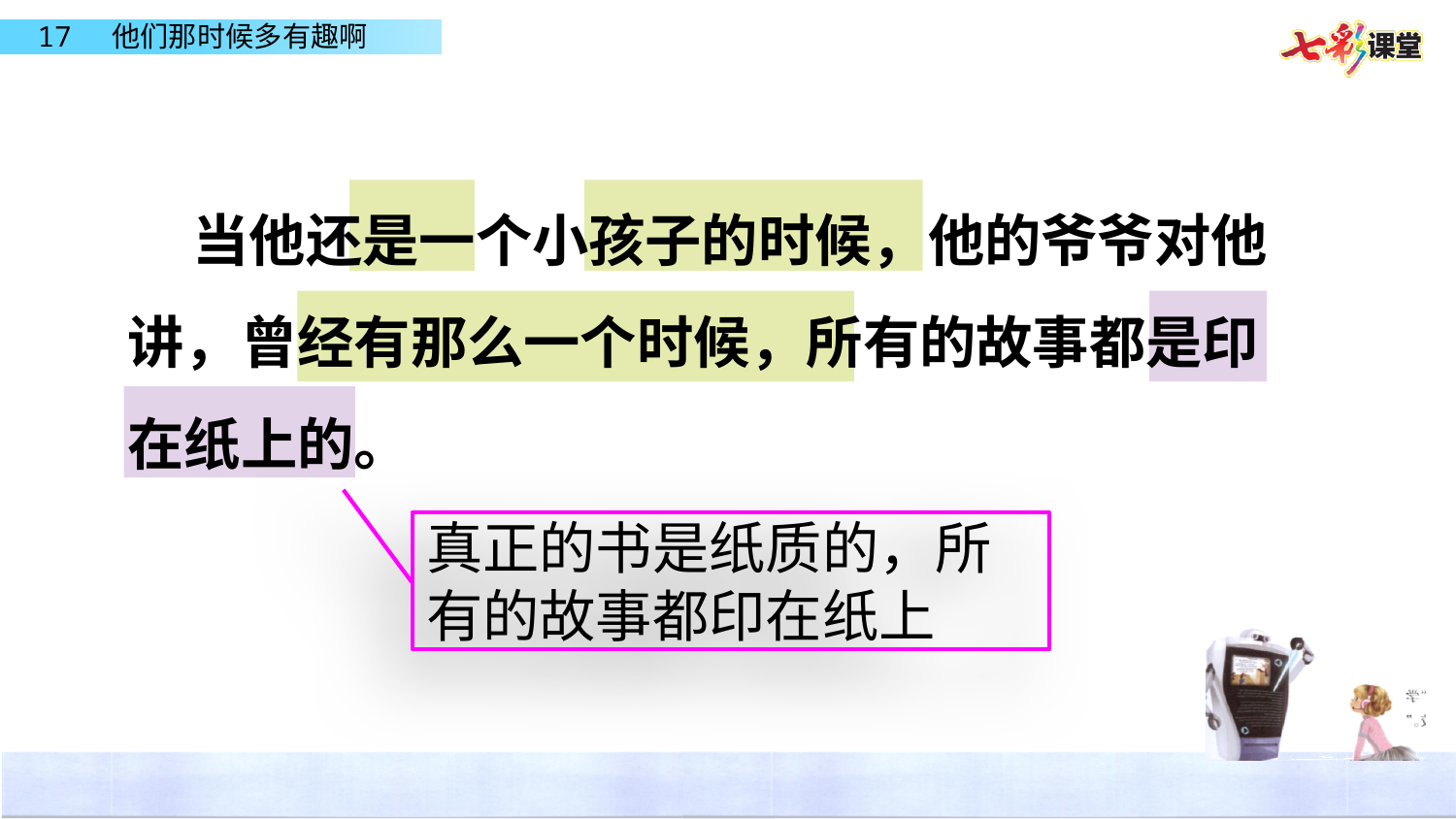

当他还是一个小孩子的时候，他的爷爷对他讲，曾经有那么一个时候，所有的故事都是印在纸上的。

真正的书是纸质的，所有的故事都印在纸上